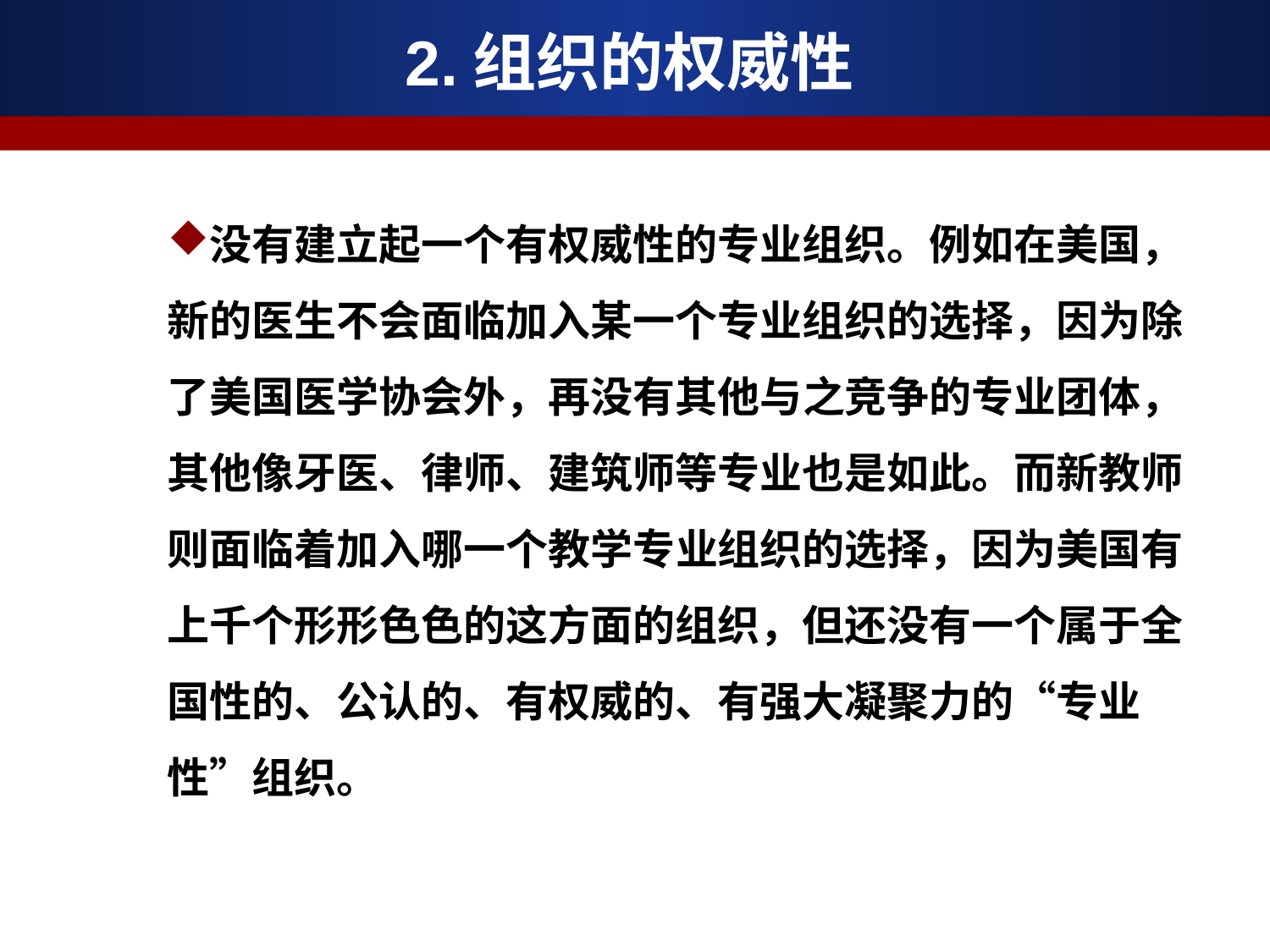

# 2.组织的权威性
没有建立起一个有权威性的专业组织。例如在美国，新的医生不会面临加入某一个专业组织的选择，因为除了美国医学协会外，再没有其他与之竞争的专业团体，其他像牙医、律师、建筑师等专业也是如此。而新教师则面临着加入哪一个教学专业组织的选择，因为美国有上千个形形色色的这方面的组织，但还没有一个属于全国性的、公认的、有权威的、有强大凝聚力的“专业性”组织。